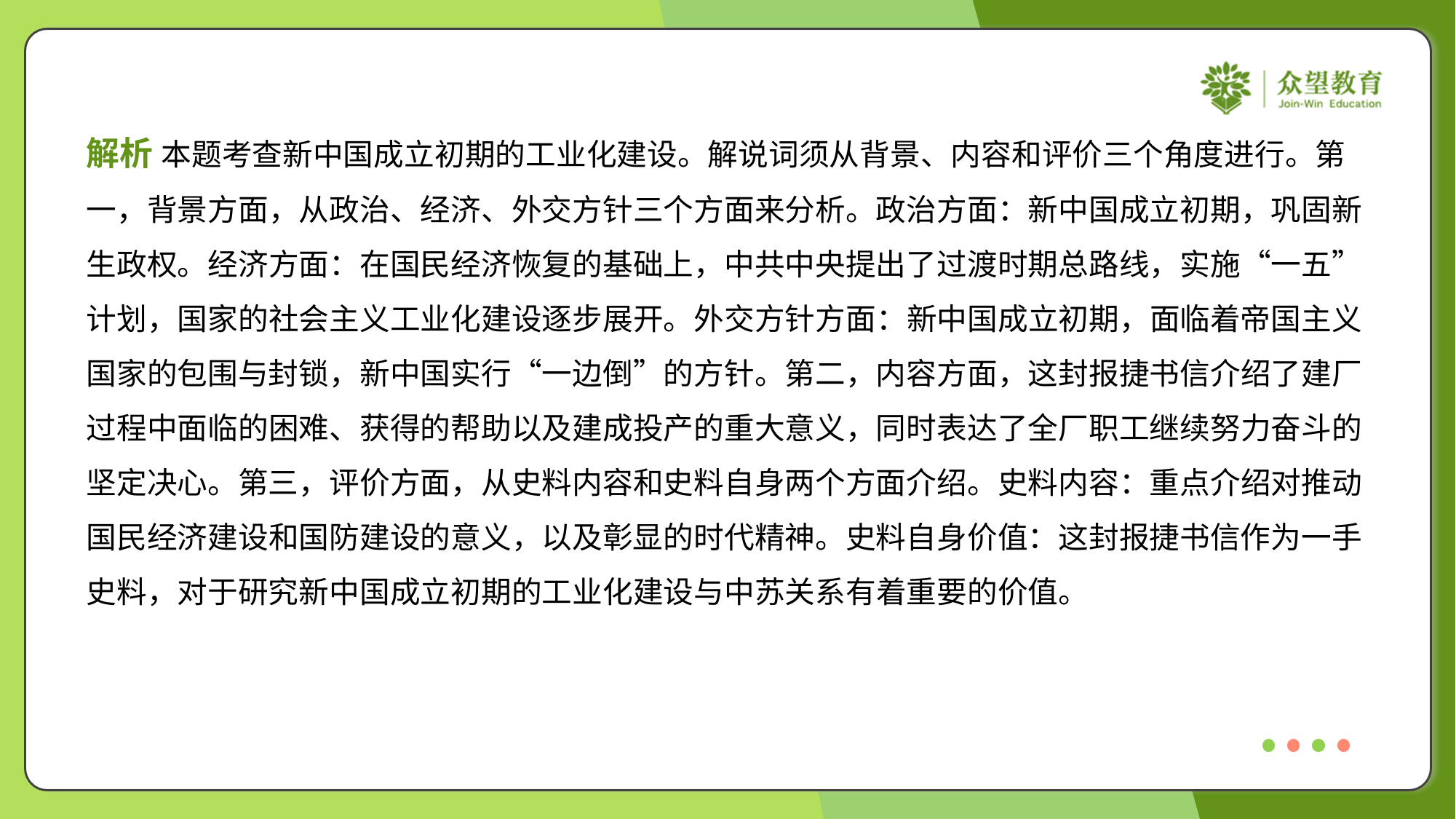

解析 本题考查新中国成立初期的工业化建设。解说词须从背景、内容和评价三个角度进行。第
一，背景方面，从政治、经济、外交方针三个方面来分析。政治方面：新中国成立初期，巩固新
生政权。经济方面：在国民经济恢复的基础上，中共中央提出了过渡时期总路线，实施“一五”
计划，国家的社会主义工业化建设逐步展开。外交方针方面：新中国成立初期，面临着帝国主义
国家的包围与封锁，新中国实行“一边倒”的方针。第二，内容方面，这封报捷书信介绍了建厂
过程中面临的困难、获得的帮助以及建成投产的重大意义，同时表达了全厂职工继续努力奋斗的
坚定决心。第三，评价方面，从史料内容和史料自身两个方面介绍。史料内容：重点介绍对推动
国民经济建设和国防建设的意义，以及彰显的时代精神。史料自身价值：这封报捷书信作为一手
史料，对于研究新中国成立初期的工业化建设与中苏关系有着重要的价值。